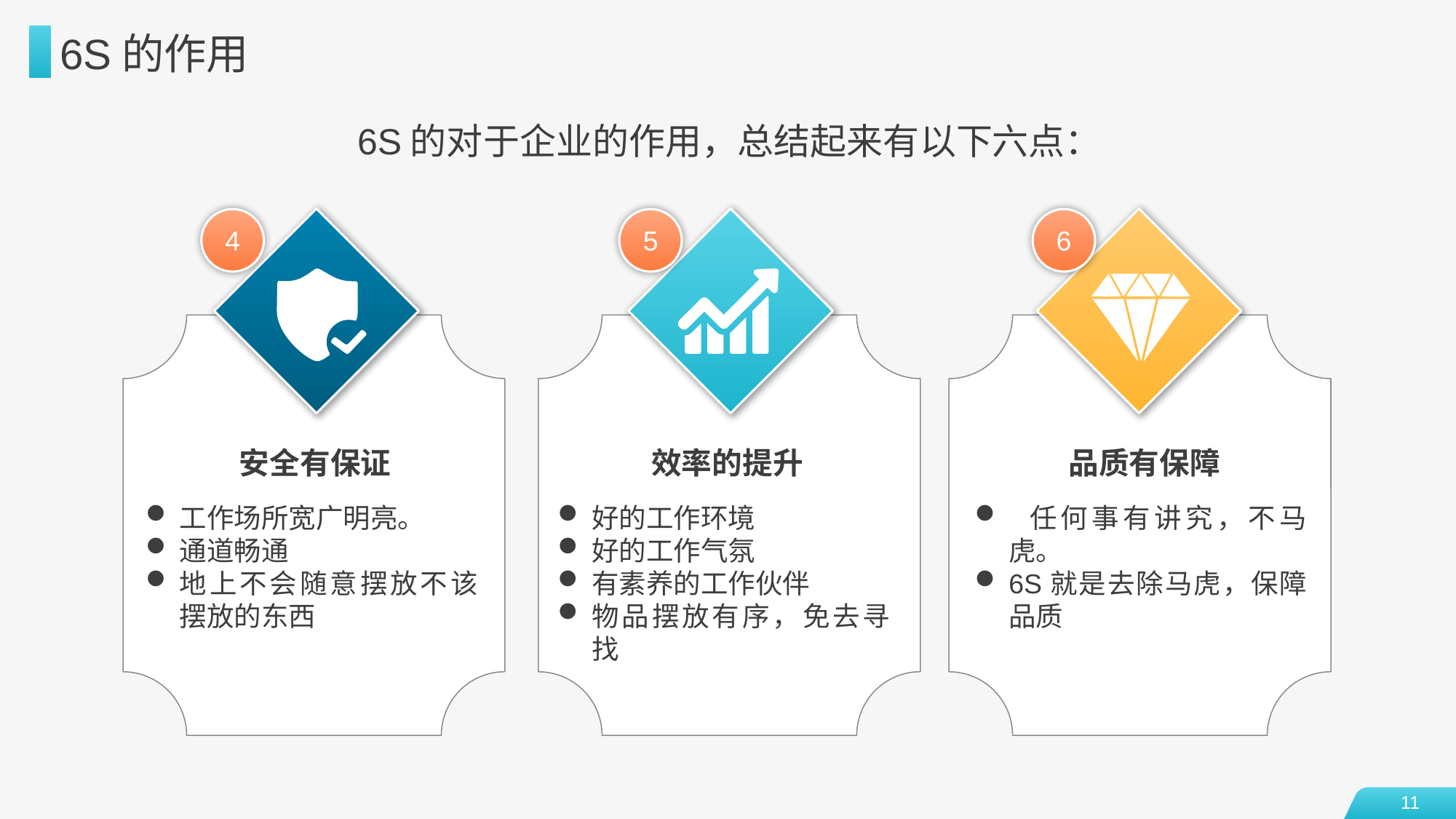

6S的作用
6S的对于企业的作用，总结起来有以下六点：

4
5
6

安全有保证
效率的提升
品质有保障
工作场所宽广明亮。
通道畅通
地上不会随意摆放不该摆放的东西
好的工作环境
好的工作气氛
有素养的工作伙伴
物品摆放有序，免去寻找
 任何事有讲究，不马虎。
6S就是去除马虎，保障品质